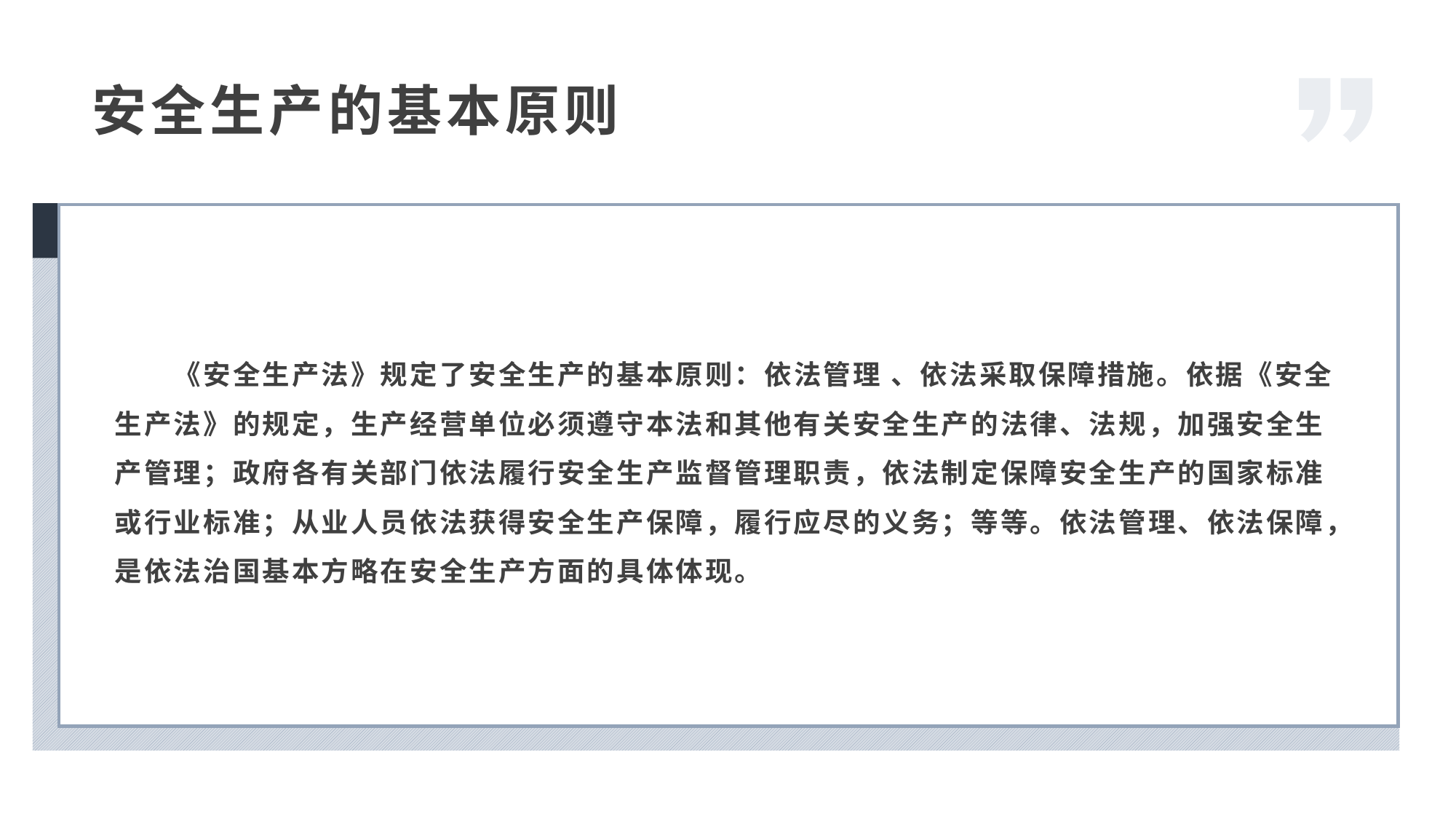

安全生产的基本原则

《安全生产法》规定了安全生产的基本原则：依法管理 、依法采取保障措施。依据《安全生产法》的规定，生产经营单位必须遵守本法和其他有关安全生产的法律、法规，加强安全生产管理；政府各有关部门依法履行安全生产监督管理职责，依法制定保障安全生产的国家标准或行业标准；从业人员依法获得安全生产保障，履行应尽的义务；等等。依法管理、依法保障，是依法治国基本方略在安全生产方面的具体体现。